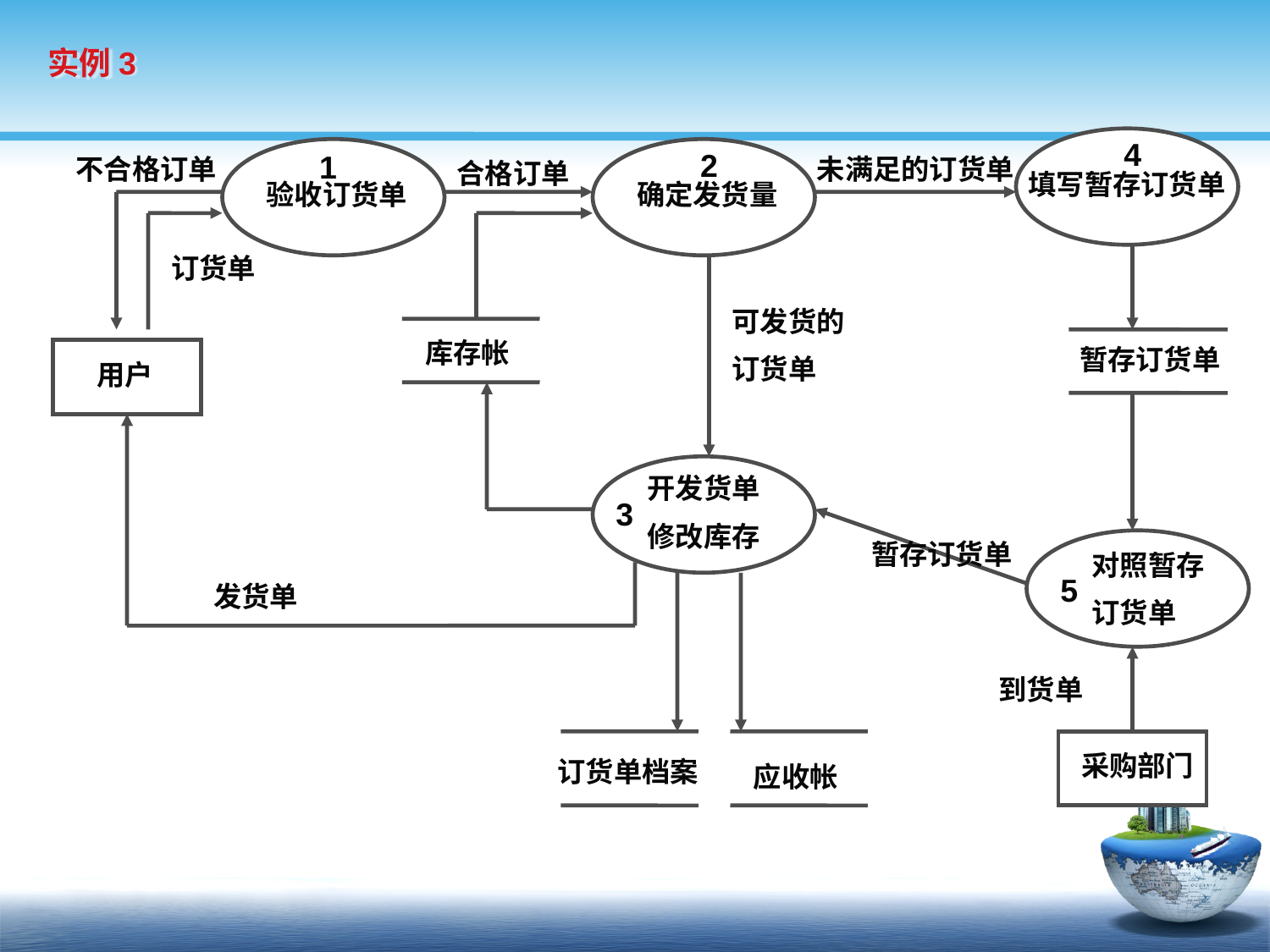

实例3

4

2
1
不合格订单
未满足的订货单
合格订单
填写暂存订货单
验收订货单
确定发货量

订货单

可发货的
订货单

库存帐

       暂存订货单

用户

开发货单
修改库存
3

暂存订货单

对照暂存
定货单
对照暂存
订货单

5
发货单

到货单

采购部门
订货单档案
应收帐